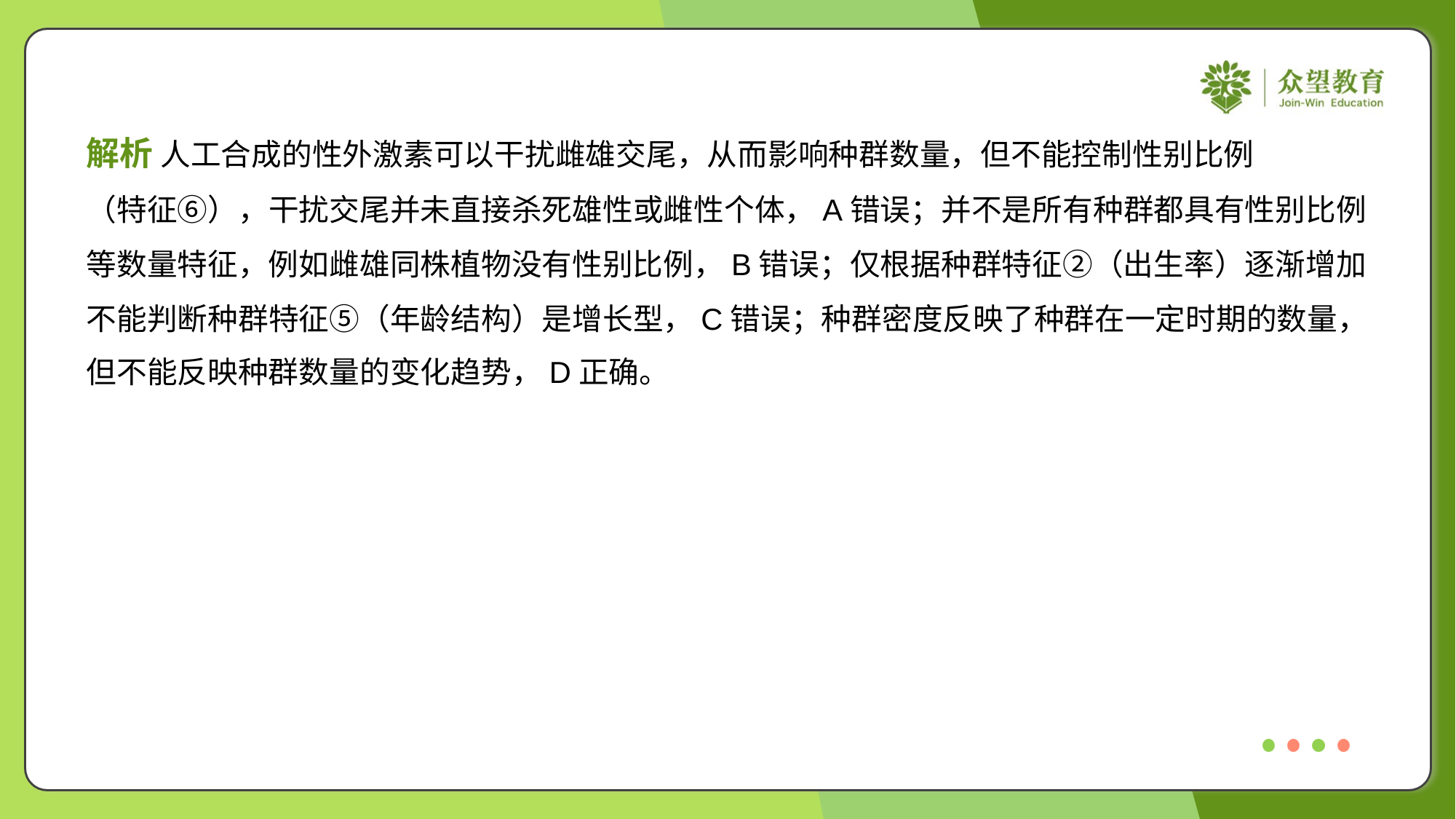

解析 人工合成的性外激素可以干扰雌雄交尾，从而影响种群数量，但不能控制性别比例
（特征⑥），干扰交尾并未直接杀死雄性或雌性个体，A错误；并不是所有种群都具有性别比例
等数量特征，例如雌雄同株植物没有性别比例，B错误；仅根据种群特征②（出生率）逐渐增加
不能判断种群特征⑤（年龄结构）是增长型，C错误；种群密度反映了种群在一定时期的数量，
但不能反映种群数量的变化趋势，D正确。